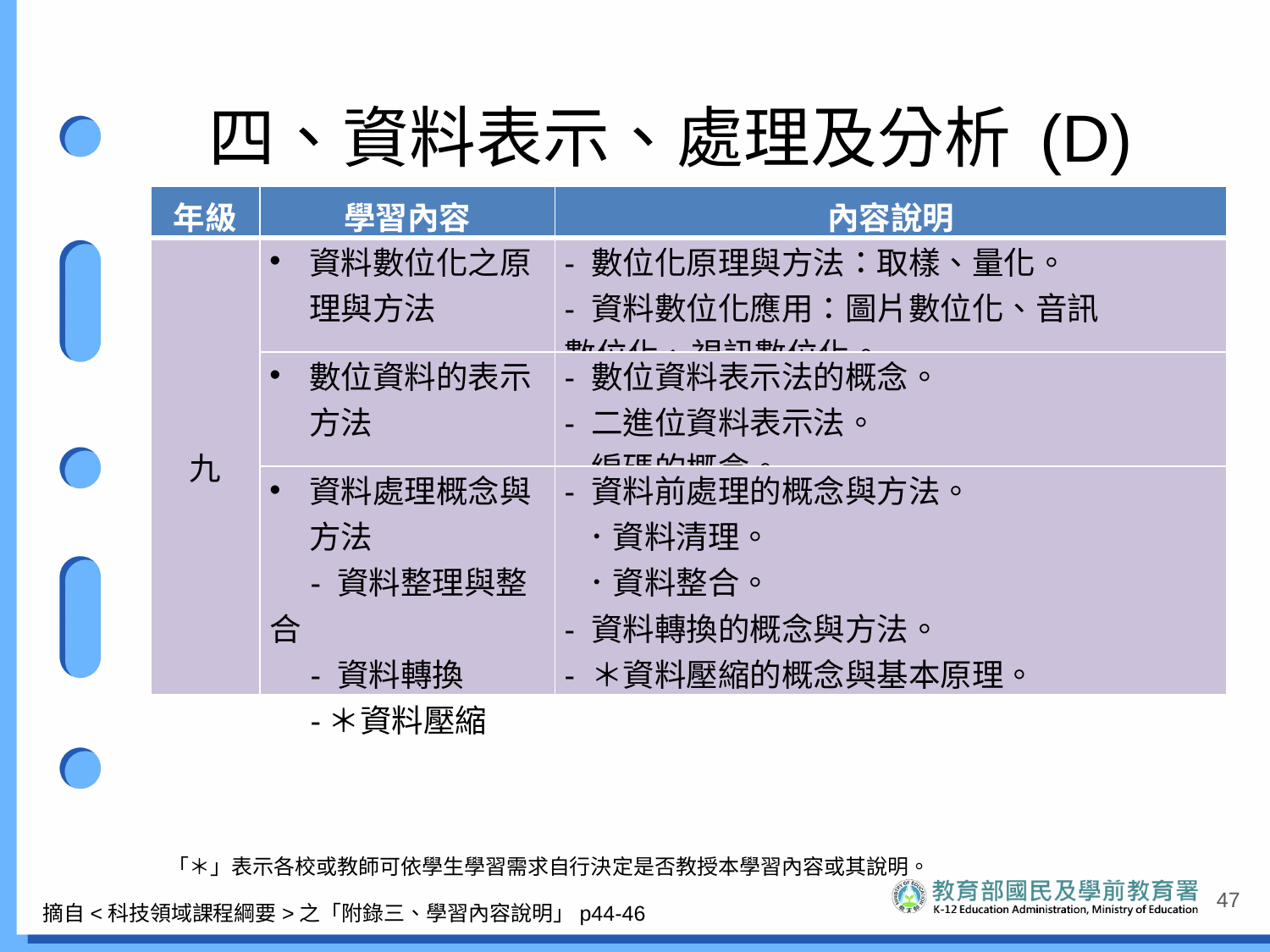

# 四、資料表示、處理及分析 (D)
| 年級 | 學習內容 | 內容說明 |
| --- | --- | --- |
| 九 | 資料數位化之原理與方法 | - 數位化原理與方法：取樣、量化。 - 資料數位化應用：圖片數位化、音訊 數位化、視訊數位化。 |
|  | 數位資料的表示方法 | - 數位資料表示法的概念。 - 二進位資料表示法。 - 編碼的概念。 |
|  | 資料處理概念與方法 　- 資料整理與整合 　- 資料轉換 　-＊資料壓縮 | - 資料前處理的概念與方法。 ．資料清理。 ．資料整合。 - 資料轉換的概念與方法。 - ＊資料壓縮的概念與基本原理。 |
「＊」表示各校或教師可依學生學習需求自行決定是否教授本學習內容或其說明。
47
摘自<科技領域課程綱要>之「附錄三、學習內容說明」p44-46